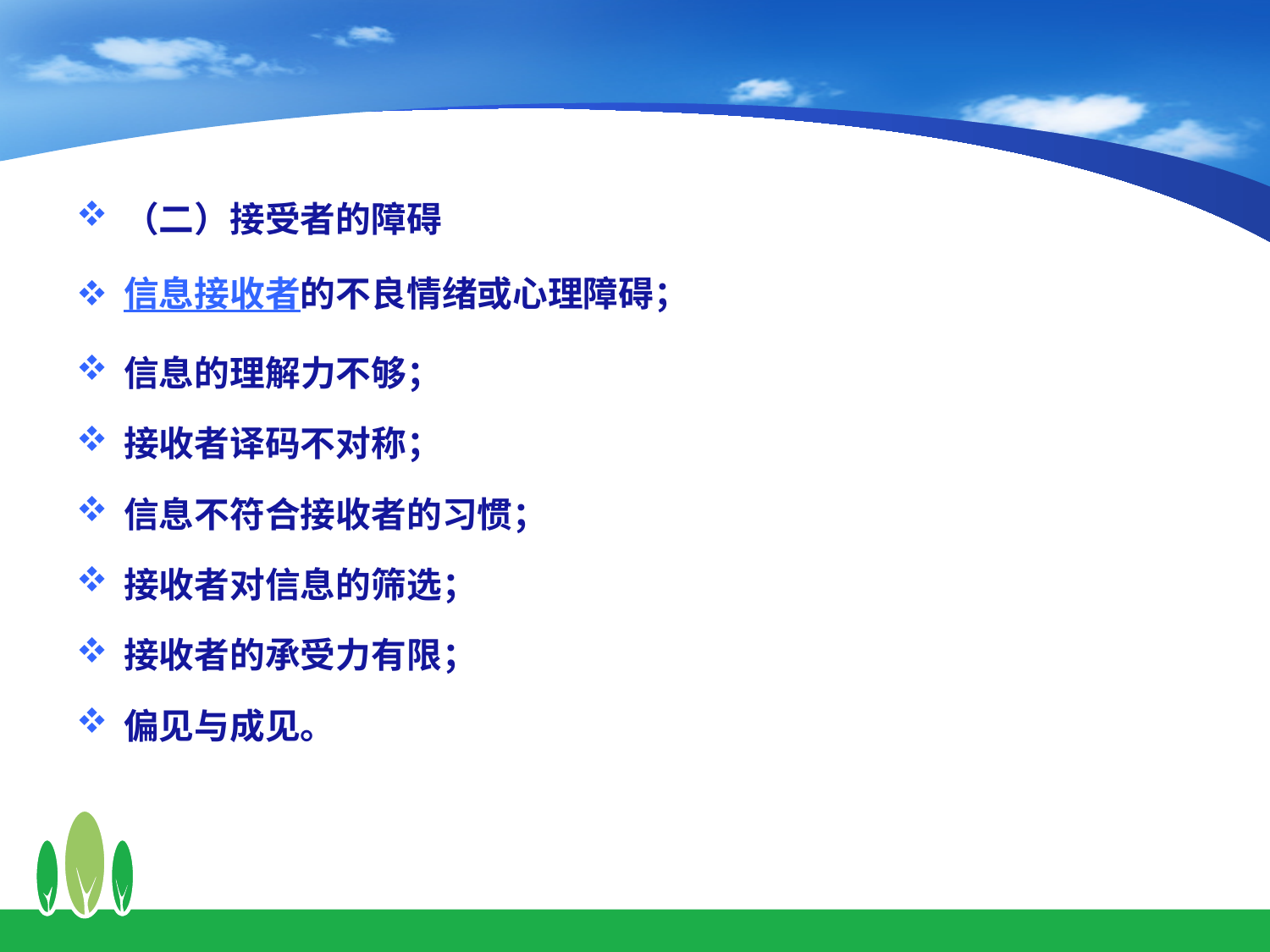

（二）接受者的障碍
信息接收者的不良情绪或心理障碍；
信息的理解力不够；
接收者译码不对称；
信息不符合接收者的习惯；
接收者对信息的筛选；
接收者的承受力有限；
偏见与成见。

87